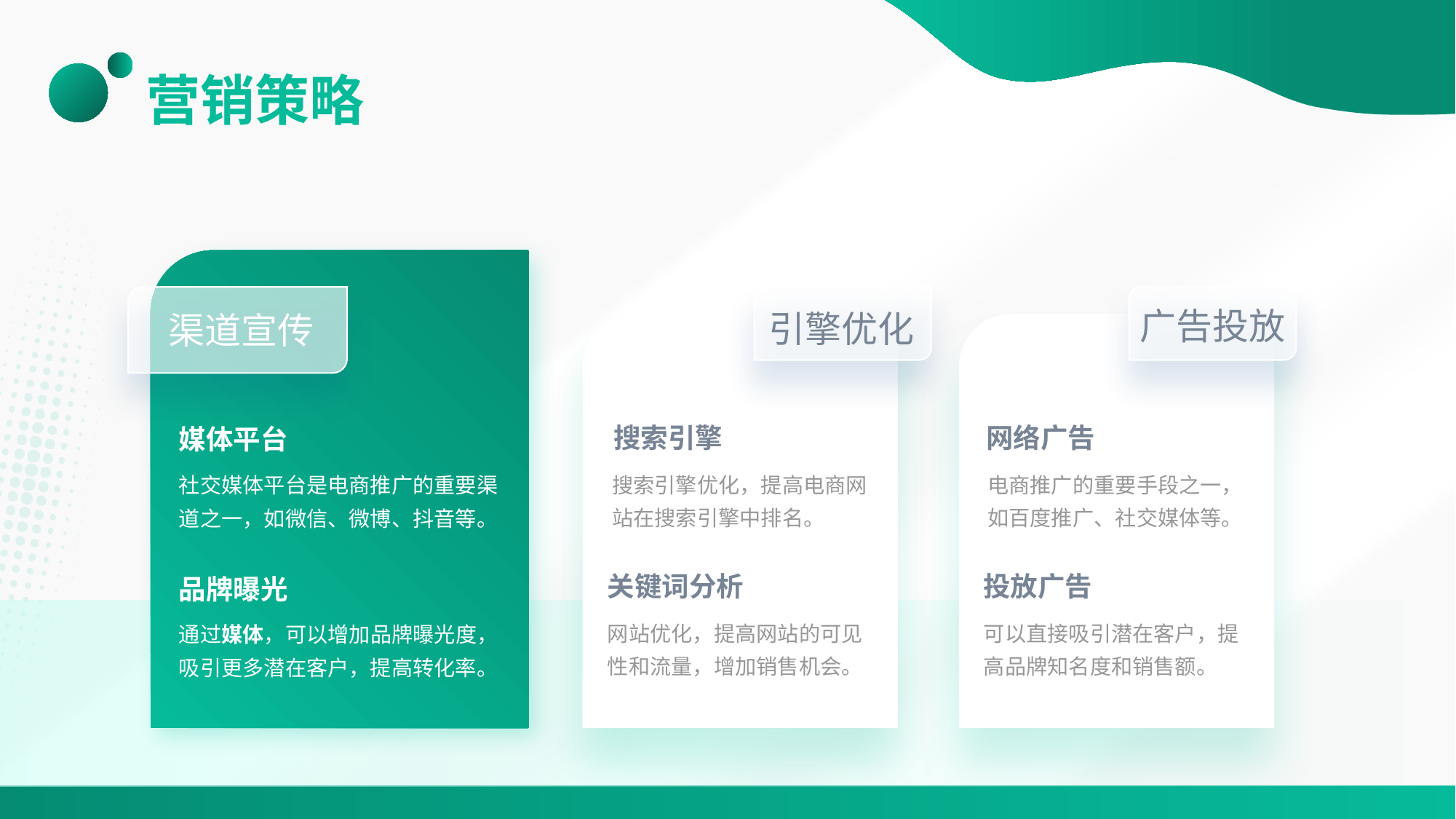

# 营销策略

渠道宣传
媒体平台
社交媒体平台是电商推广的重要渠道之一，如微信、微博、抖音等。
品牌曝光
通过媒体，可以增加品牌曝光度，吸引更多潜在客户，提高转化率。

引擎优化

搜索引擎
搜索引擎优化，提高电商网站在搜索引擎中排名。
关键词分析
网站优化，提高网站的可见性和流量，增加销售机会。

广告投放

网络广告
电商推广的重要手段之一，如百度推广、社交媒体等。
投放广告
可以直接吸引潜在客户，提高品牌知名度和销售额。